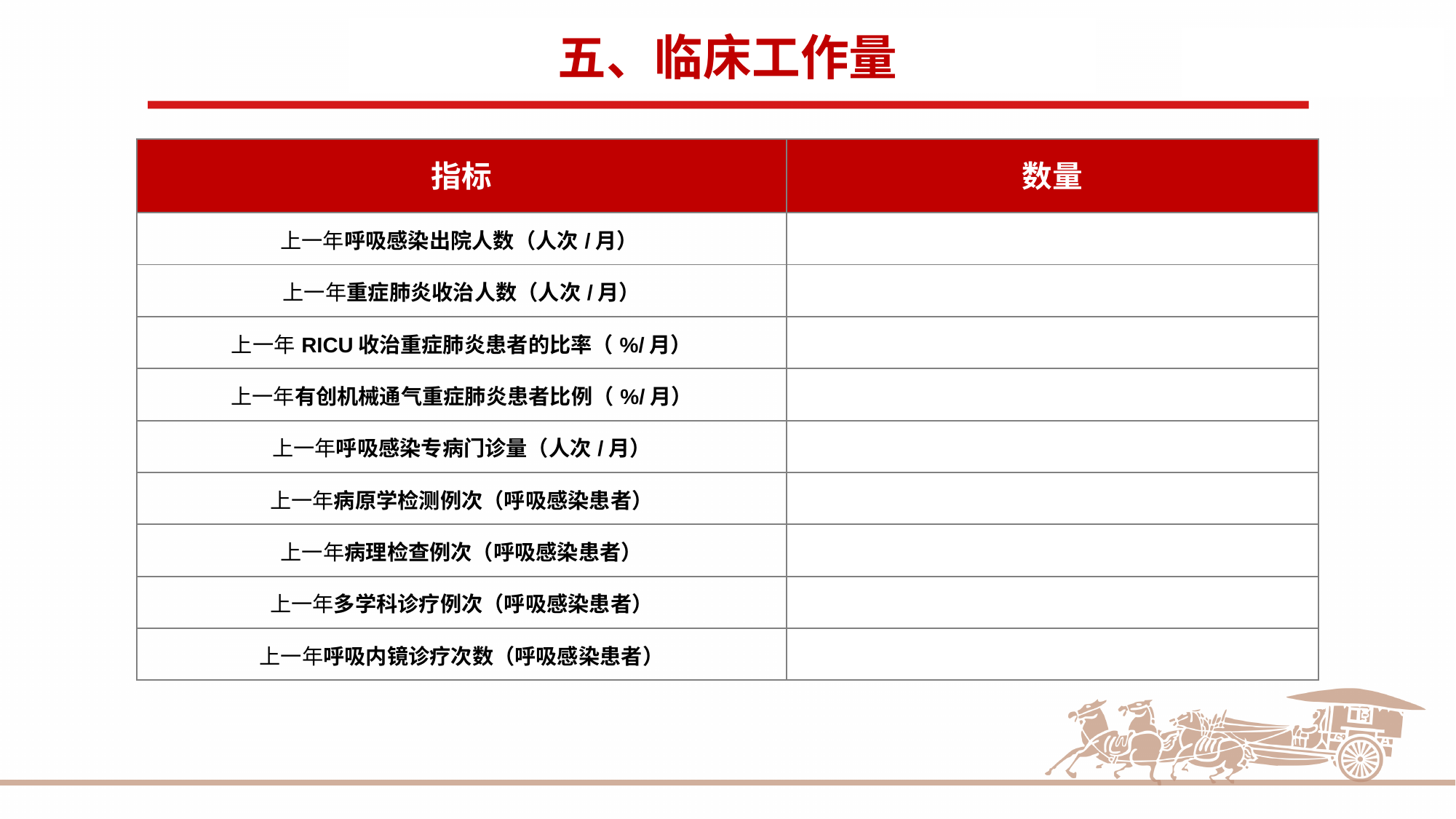

五、临床工作量
| 指标 | 数量 |
| --- | --- |
| 上一年呼吸感染出院人数（人次/月） |  |
| 上一年重症肺炎收治人数（人次/月） |  |
| 上一年RICU收治重症肺炎患者的比率（%/月） |  |
| 上一年有创机械通气重症肺炎患者比例（%/月） |  |
| 上一年呼吸感染专病门诊量（人次/月） |  |
| 上一年病原学检测例次（呼吸感染患者） |  |
| 上一年病理检查例次（呼吸感染患者） |  |
| 上一年多学科诊疗例次（呼吸感染患者） |  |
| 上一年呼吸内镜诊疗次数（呼吸感染患者） |  |